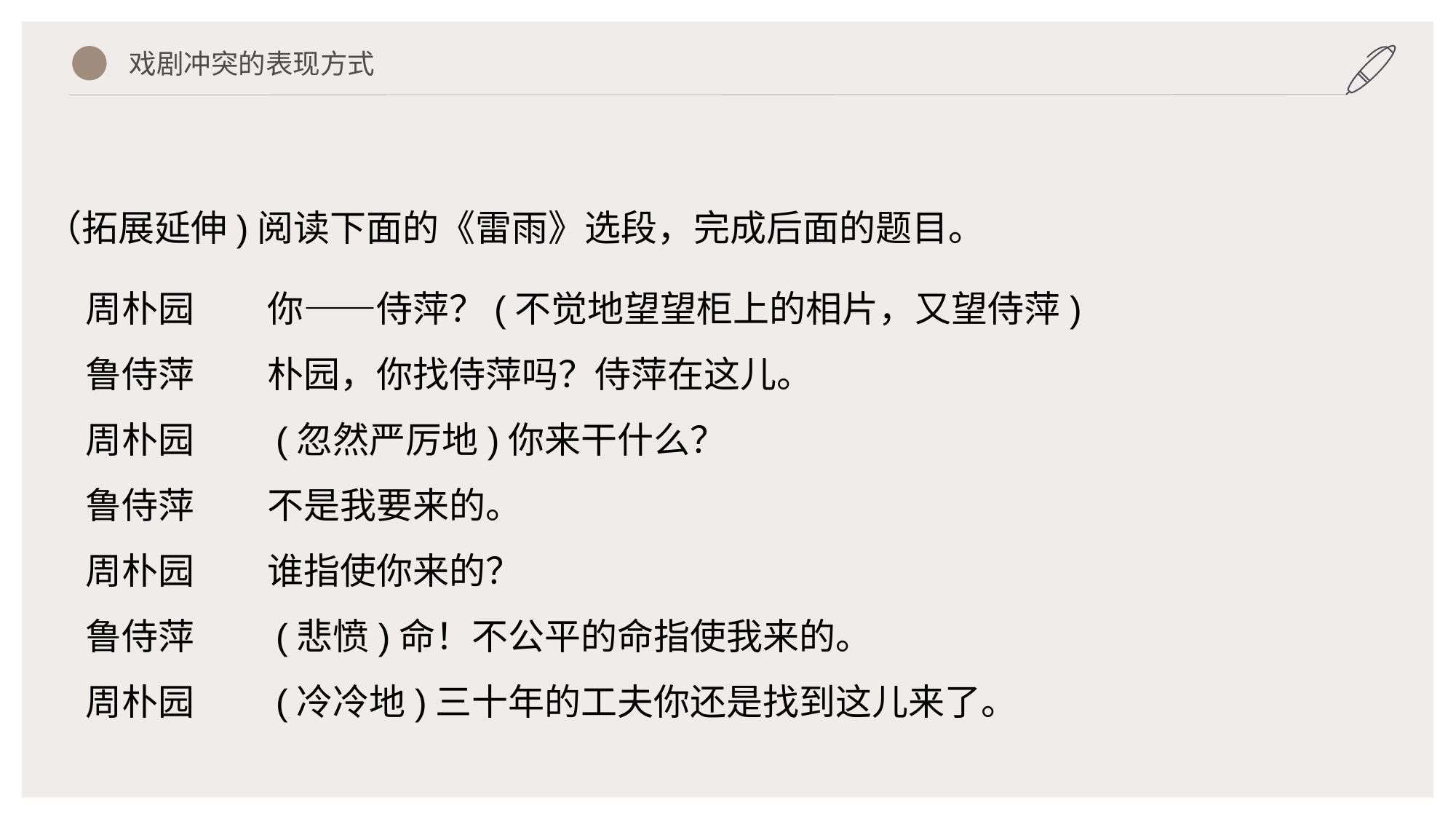

戏剧冲突的表现方式

（拓展延伸)阅读下面的《雷雨》选段，完成后面的题目。
周朴园　　你——侍萍？(不觉地望望柜上的相片，又望侍萍)
鲁侍萍　　朴园，你找侍萍吗？侍萍在这儿。
周朴园　　(忽然严厉地)你来干什么？
鲁侍萍　　不是我要来的。
周朴园　　谁指使你来的？
鲁侍萍　　(悲愤)命！不公平的命指使我来的。
周朴园　　(冷冷地)三十年的工夫你还是找到这儿来了。